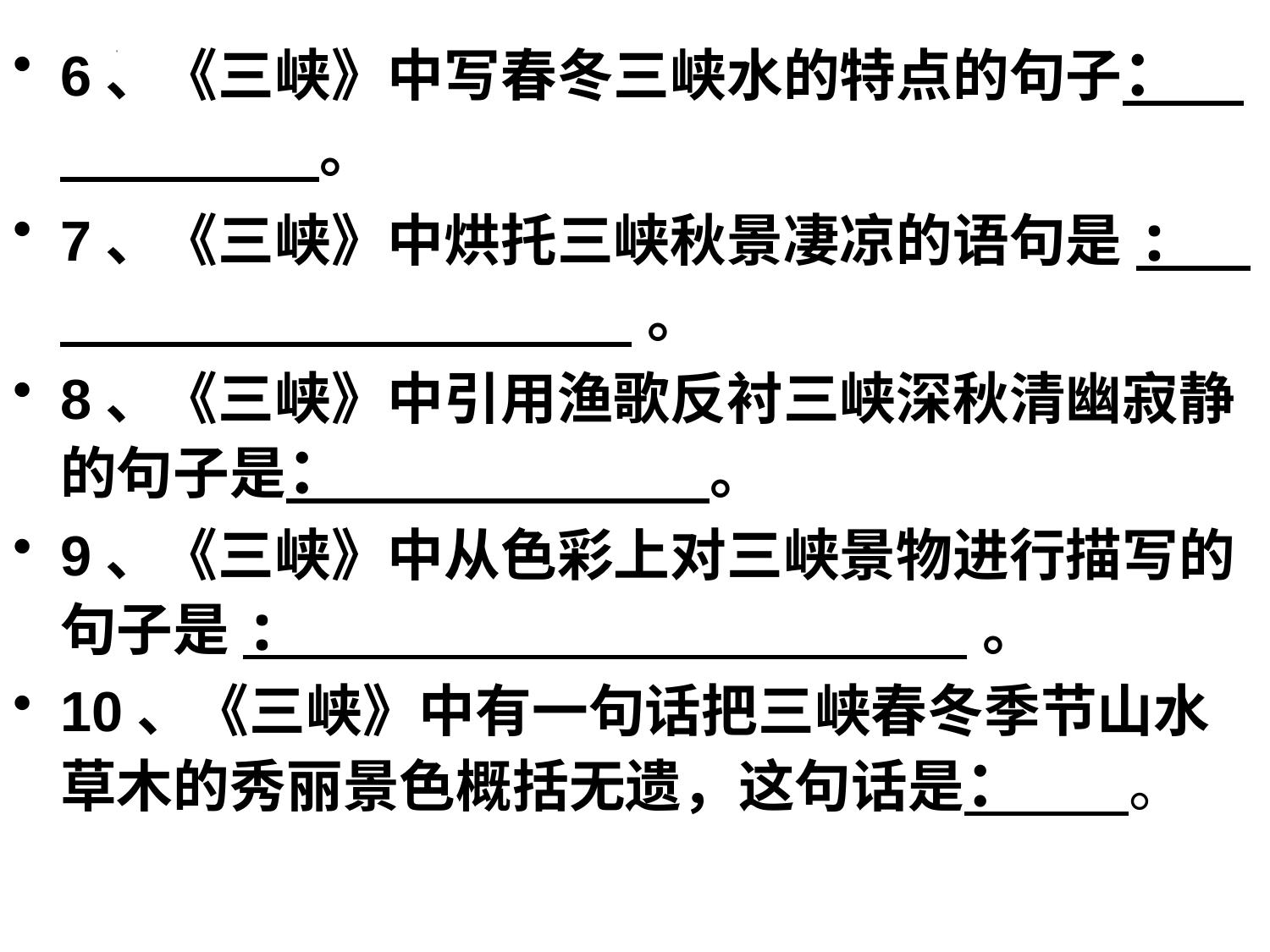

6、《三峡》中写春冬三峡水的特点的句子：                       。
7、《三峡》中烘托三峡秋景凄凉的语句是:                  。
8、《三峡》中引用渔歌反衬三峡深秋清幽寂静的句子是：                         。
9、《三峡》中从色彩上对三峡景物进行描写的句子是:                  。
10、《三峡》中有一句话把三峡春冬季节山水草木的秀丽景色概括无遗，这句话是：       。

#